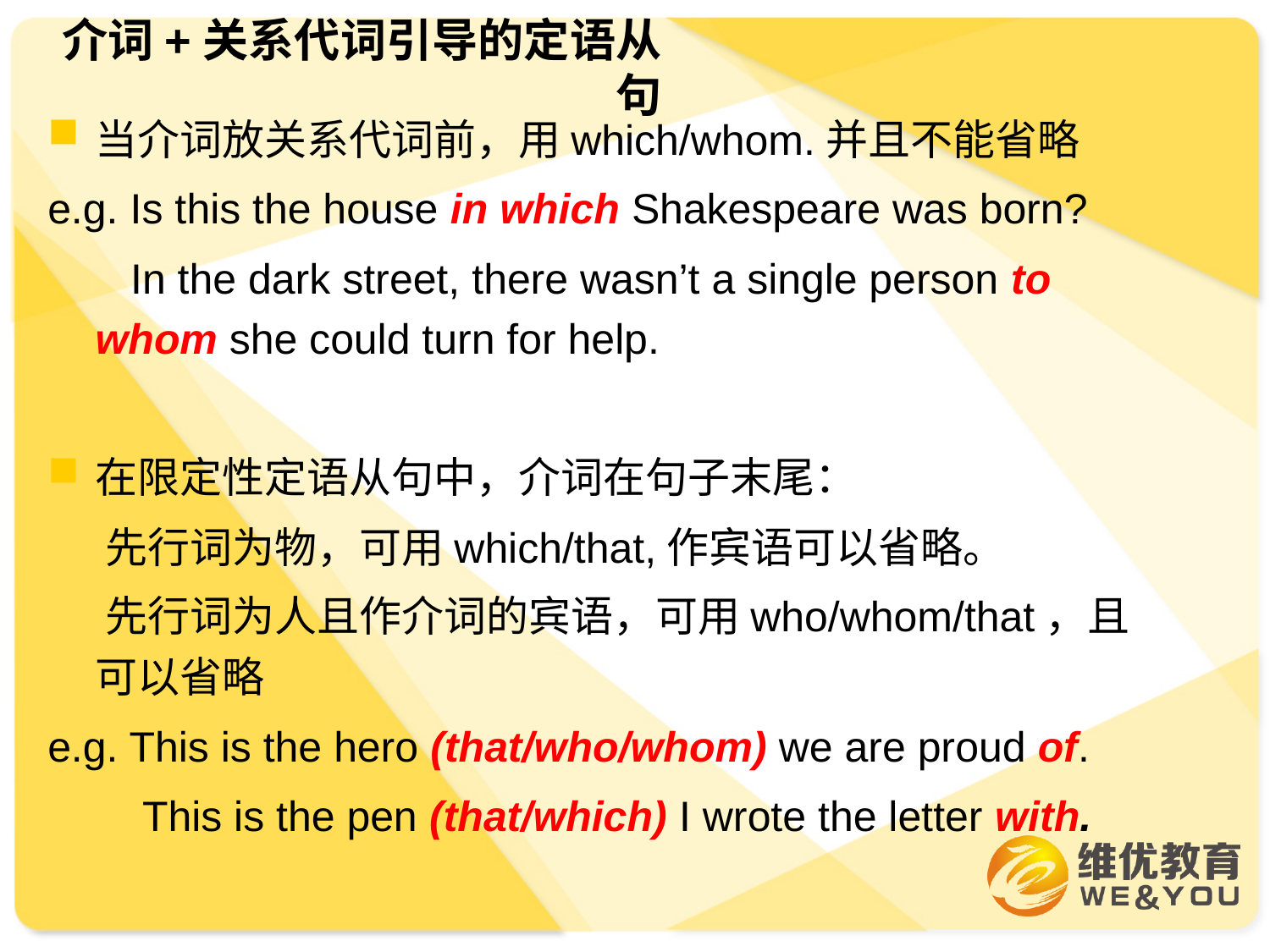

# 介词+关系代词引导的定语从句
当介词放关系代词前，用which/whom.并且不能省略
e.g. Is this the house in which Shakespeare was born?
       In the dark street, there wasn’t a single person to whom she could turn for help.

在限定性定语从句中，介词在句子末尾：
     先行词为物，可用which/that,作宾语可以省略。
     先行词为人且作介词的宾语，可用who/whom/that，且可以省略
e.g. This is the hero (that/who/whom) we are proud of.
        This is the pen (that/which) I wrote the letter with.